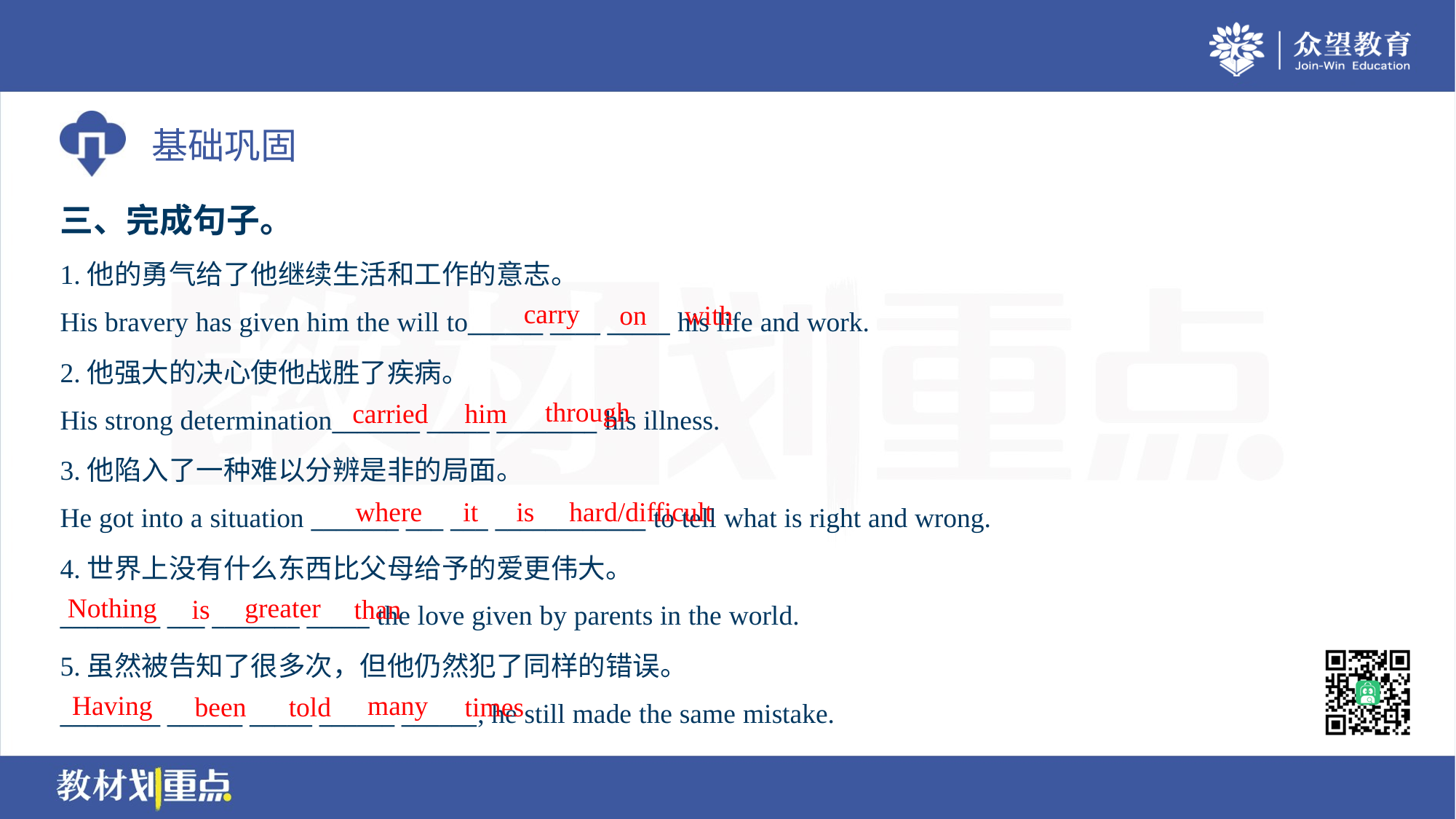

三、完成句子。
1.他的勇气给了他继续生活和工作的意志。
His bravery has given him the will to______ ____ _____ his life and work.
carry
on
with
2.他强大的决心使他战胜了疾病。
His strong determination_______ _____ ________ his illness.
through
carried
him
3.他陷入了一种难以分辨是非的局面。
He got into a situation _______ ___ ___ ____________ to tell what is right and wrong.
where
it
is
hard/difficult
4.世界上没有什么东西比父母给予的爱更伟大。
________ ___ _______ _____ the love given by parents in the world.
Nothing
greater
is
than
5.虽然被告知了很多次，但他仍然犯了同样的错误。
________ ______ _____ ______ ______, he still made the same mistake.
Having
many
been
told
times